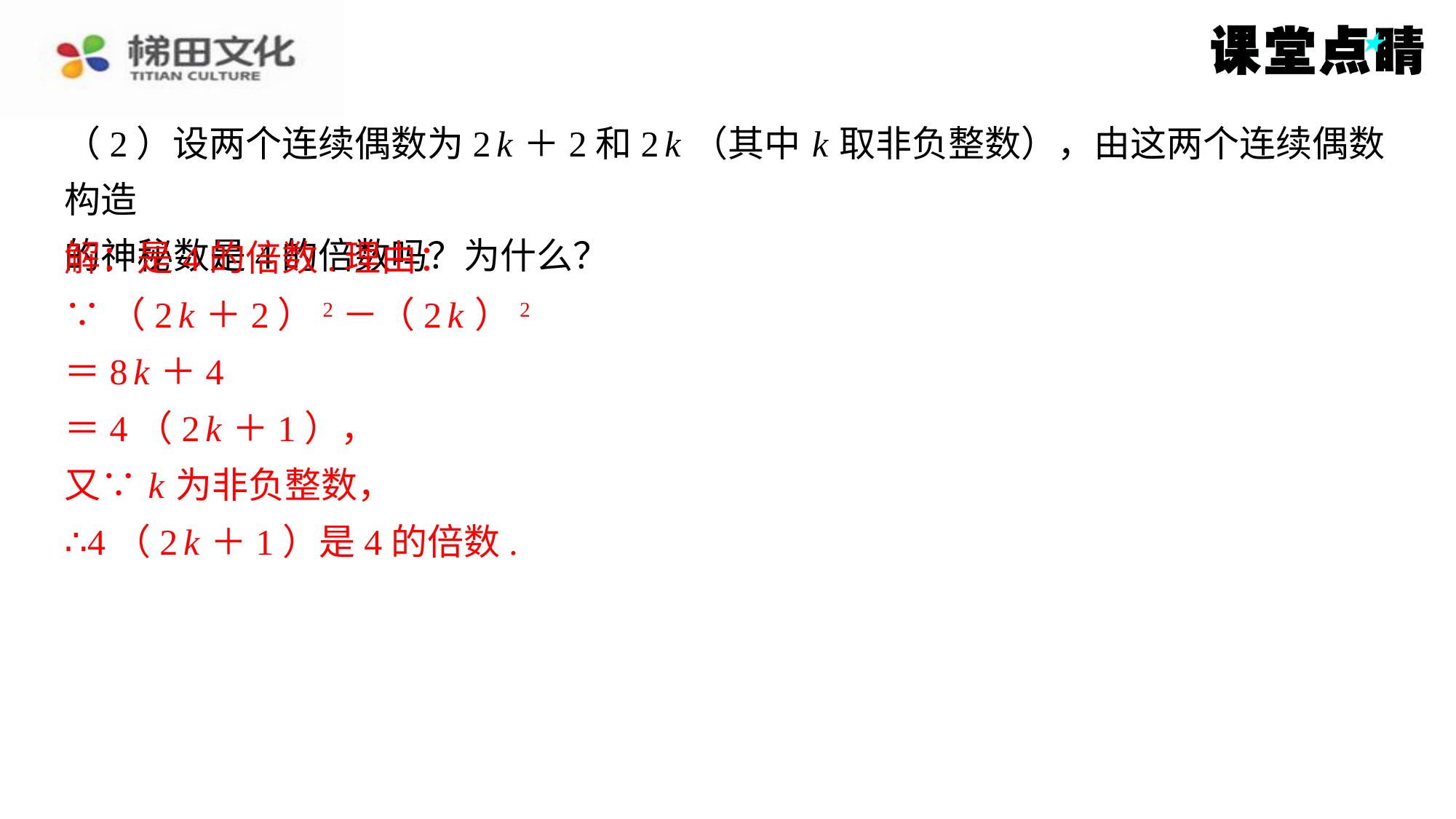

（2）设两个连续偶数为2 k ＋2和2 k （其中 k 取非负整数），由这两个连续偶数构造
的神秘数是4的倍数吗？为什么？
解：是4的倍数.理由：
解：是4的倍数.理由：
∵（2 k ＋2）2－（2 k ）2
＝8 k ＋4
＝4（2 k ＋1），
又∵ k 为非负整数，
∴4（2 k ＋1）是4的倍数.
∵（2 k ＋2）2－（2 k ）2
＝8 k ＋4
＝4（2 k ＋1），
又∵ k 为非负整数，
∴4（2 k ＋1）是4的倍数.